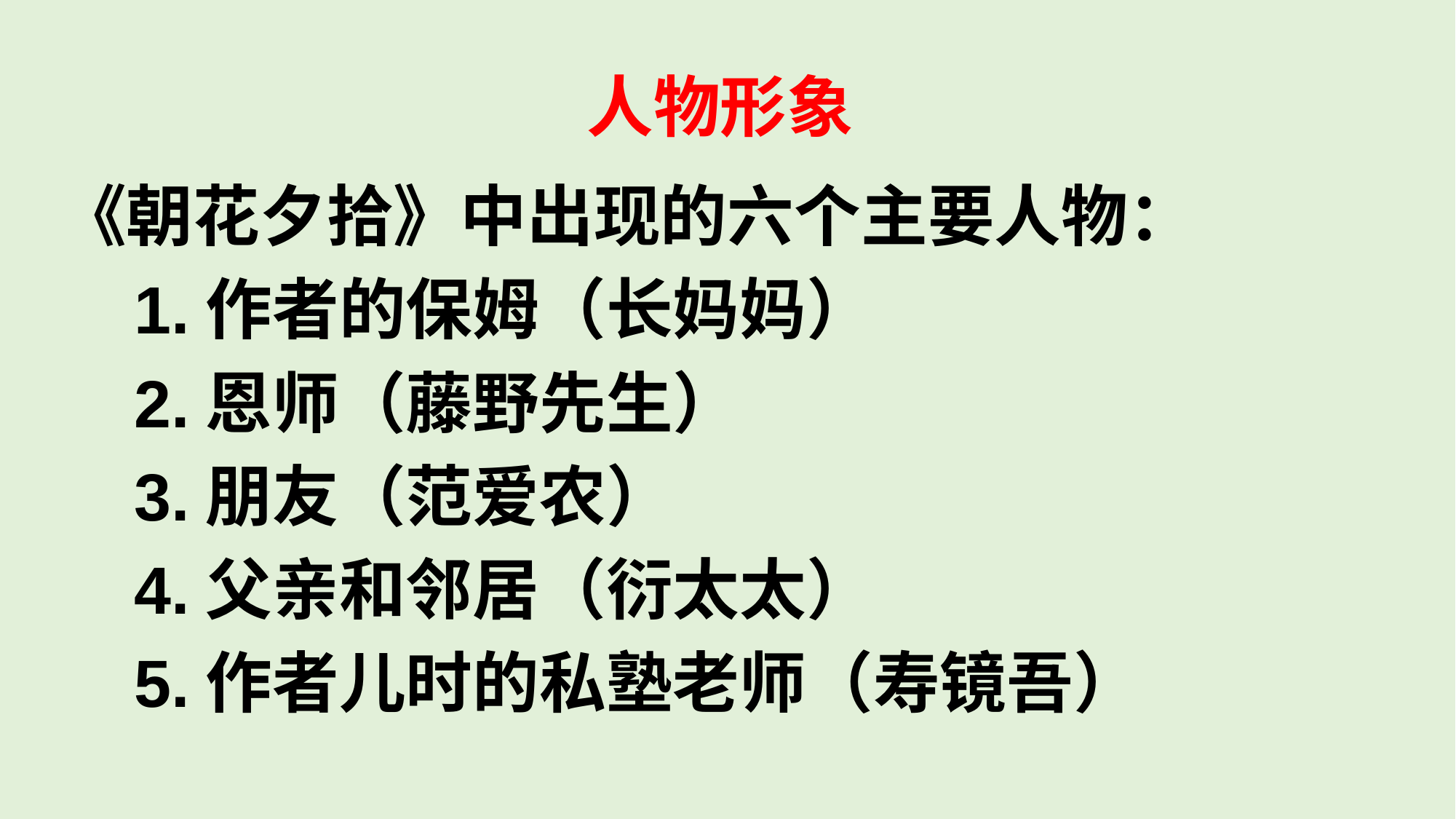

# 人物形象
《朝花夕拾》中出现的六个主要人物：
    1.作者的保姆（长妈妈）
    2.恩师（藤野先生）
    3.朋友（范爱农）
    4.父亲和邻居（衍太太）
    5.作者儿时的私塾老师（寿镜吾）